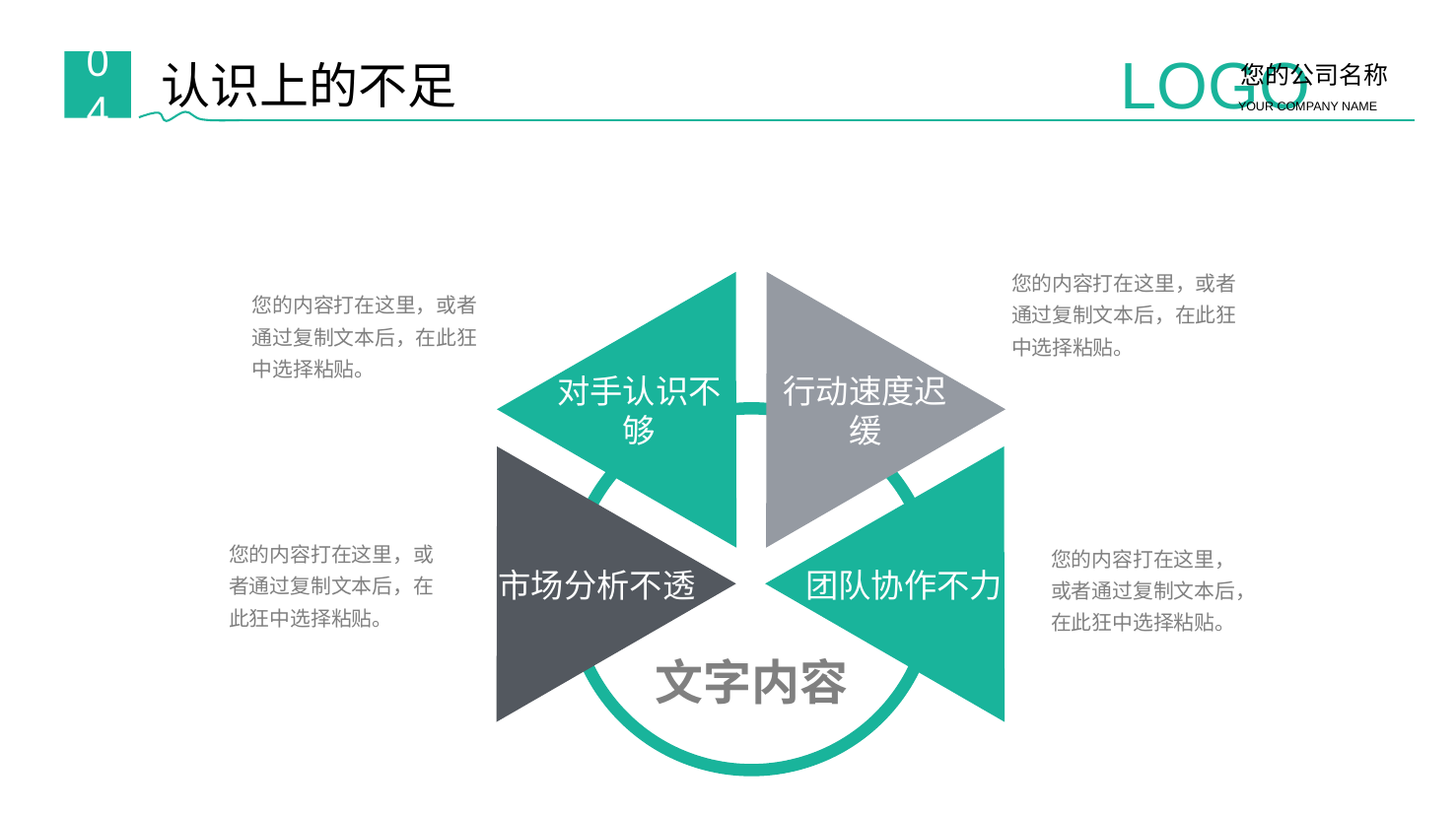

LOGO
您的公司名称
YOUR COMPANY NAME
认识上的不足
04

您的内容打在这里，或者通过复制文本后，在此狂中选择粘贴。
您的内容打在这里，或者通过复制文本后，在此狂中选择粘贴。
对手认识不够
行动速度迟缓
文字内容
市场分析不透
团队协作不力
您的内容打在这里，或者通过复制文本后，在此狂中选择粘贴。
您的内容打在这里，或者通过复制文本后，在此狂中选择粘贴。